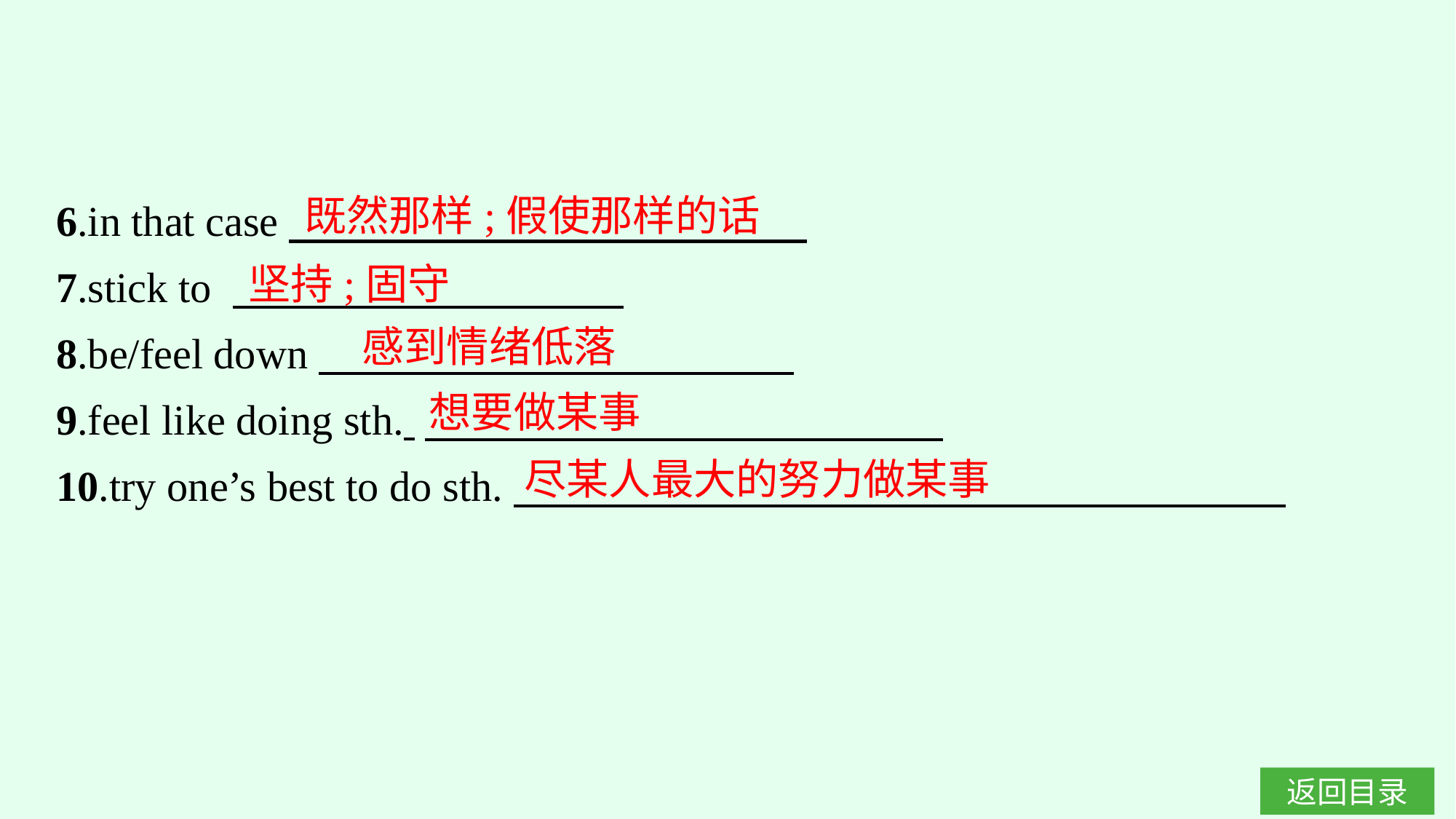

6.in that case
7.stick to
8.be/feel down
9.feel like doing sth.
10.try one’s best to do sth.
既然那样;假使那样的话
坚持;固守
感到情绪低落
想要做某事
尽某人最大的努力做某事